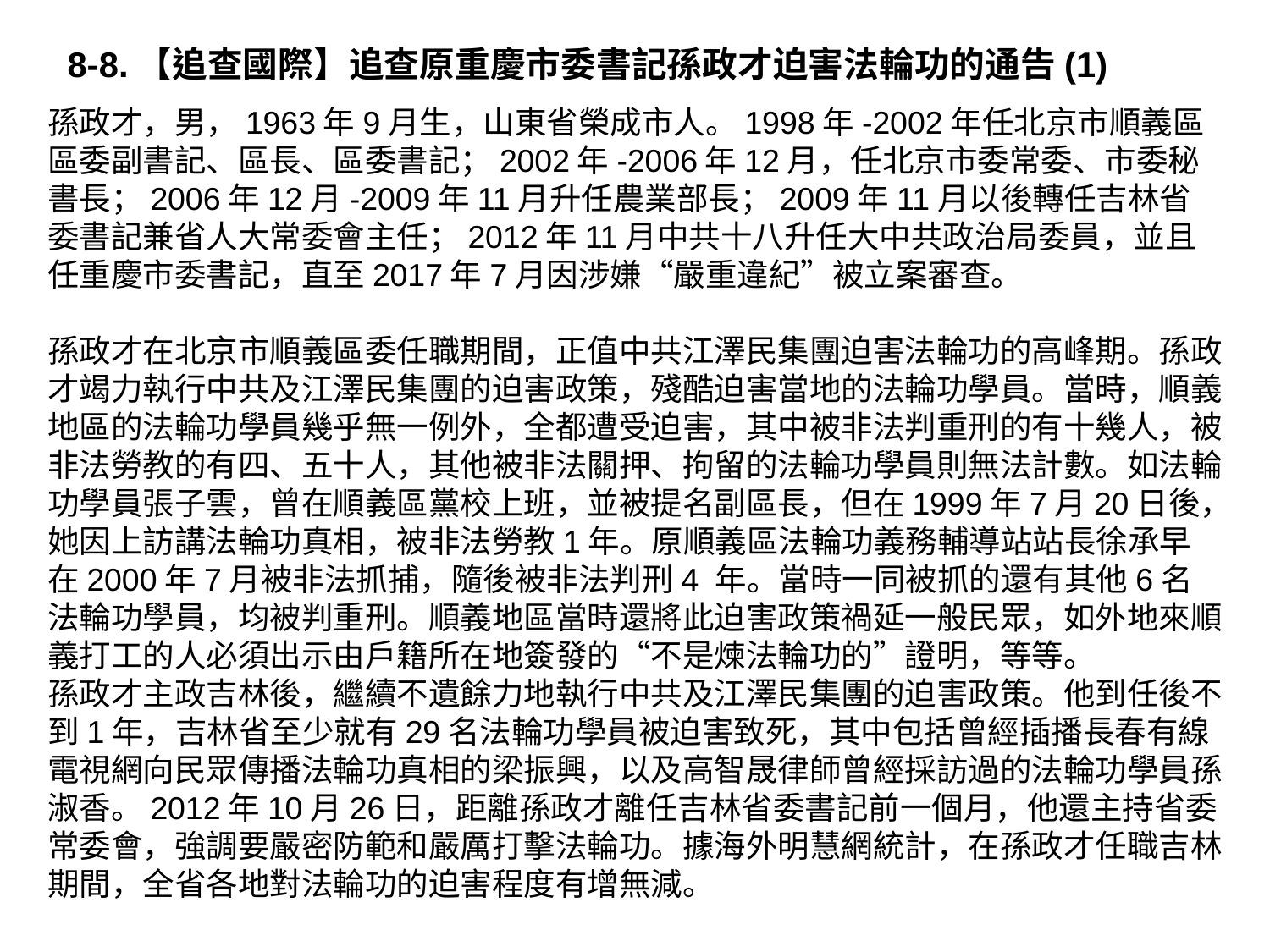

8-8.【追查國際】追查原重慶市委書記孫政才迫害法輪功的通告(1)
孫政才，男，1963年9月生，山東省榮成市人。1998年-2002年任北京市順義區區委副書記、區長、區委書記；2002年-2006年12月，任北京市委常委、市委秘書長；2006年12月-2009年11月升任農業部長；2009年11月以後轉任吉林省委書記兼省人大常委會主任；2012年11月中共十八升任大中共政治局委員，並且任重慶市委書記，直至2017年7月因涉嫌“嚴重違紀”被立案審查。

孫政才在北京市順義區委任職期間，正值中共江澤民集團迫害法輪功的高峰期。孫政才竭力執行中共及江澤民集團的迫害政策，殘酷迫害當地的法輪功學員。當時，順義地區的法輪功學員幾乎無一例外，全都遭受迫害，其中被非法判重刑的有十幾人，被非法勞教的有四、五十人，其他被非法關押、拘留的法輪功學員則無法計數。如法輪功學員張子雲，曾在順義區黨校上班，並被提名副區長，但在1999年7月20日後，她因上訪講法輪功真相，被非法勞教1年。原順義區法輪功義務輔導站站長徐承早在2000年7月被非法抓捕，隨後被非法判刑4 年。當時一同被抓的還有其他6名法輪功學員，均被判重刑。順義地區當時還將此迫害政策禍延一般民眾，如外地來順義打工的人必須出示由戶籍所在地簽發的“不是煉法輪功的”證明，等等。
孫政才主政吉林後，繼續不遺餘力地執行中共及江澤民集團的迫害政策。他到任後不到1年，吉林省至少就有29名法輪功學員被迫害致死，其中包括曾經插播長春有線電視網向民眾傳播法輪功真相的梁振興，以及高智晟律師曾經採訪過的法輪功學員孫淑香。2012年10月26日，距離孫政才離任吉林省委書記前一個月，他還主持省委常委會，強調要嚴密防範和嚴厲打擊法輪功。據海外明慧網統計，在孫政才任職吉林期間，全省各地對法輪功的迫害程度有增無減。